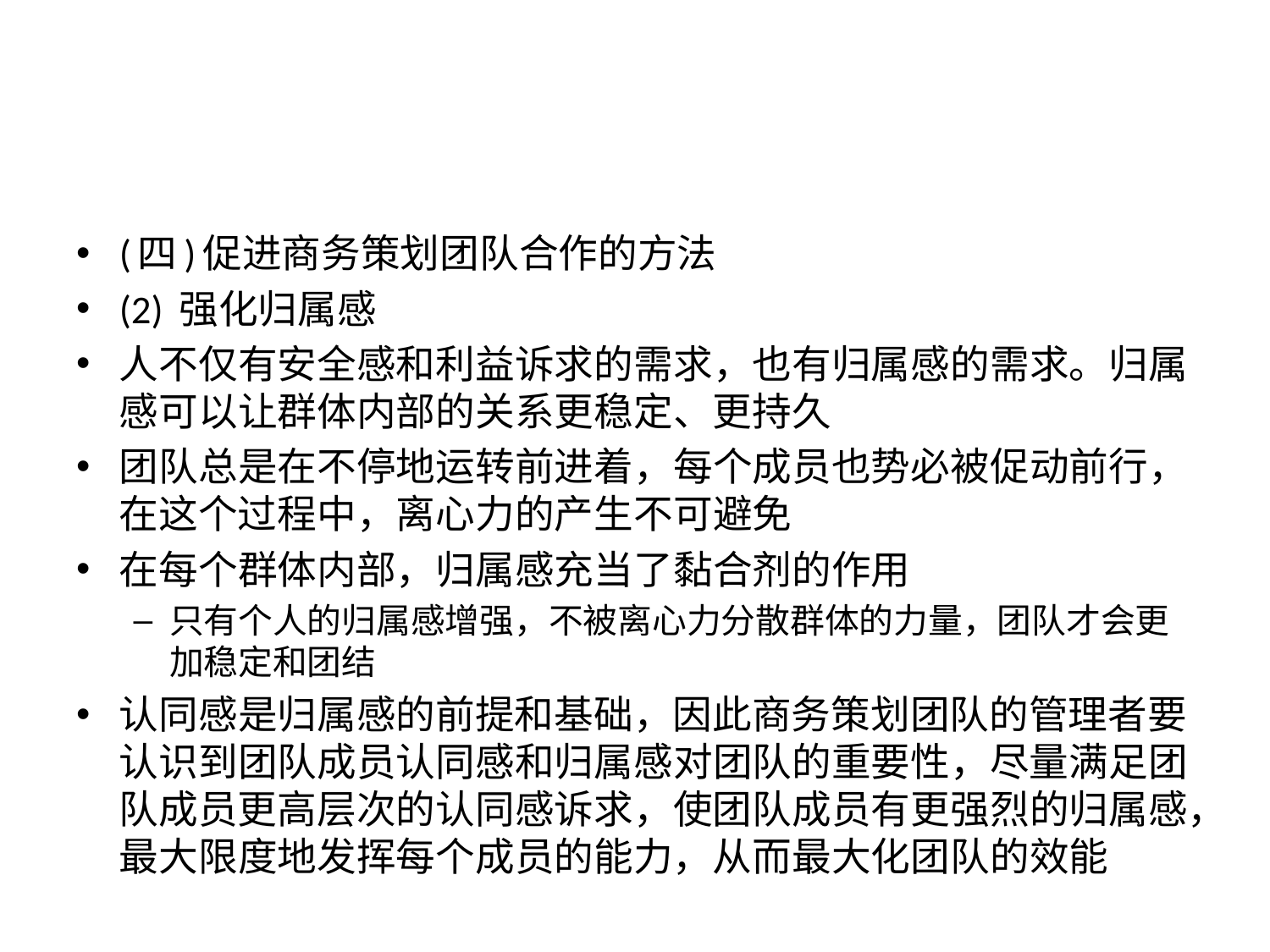

#
(四)促进商务策划团队合作的方法
(2) 强化归属感
人不仅有安全感和利益诉求的需求，也有归属感的需求。归属感可以让群体内部的关系更稳定、更持久
团队总是在不停地运转前进着，每个成员也势必被促动前行，在这个过程中，离心力的产生不可避免
在每个群体内部，归属感充当了黏合剂的作用
只有个人的归属感增强，不被离心力分散群体的力量，团队才会更加稳定和团结
认同感是归属感的前提和基础，因此商务策划团队的管理者要认识到团队成员认同感和归属感对团队的重要性，尽量满足团队成员更高层次的认同感诉求，使团队成员有更强烈的归属感，最大限度地发挥每个成员的能力，从而最大化团队的效能